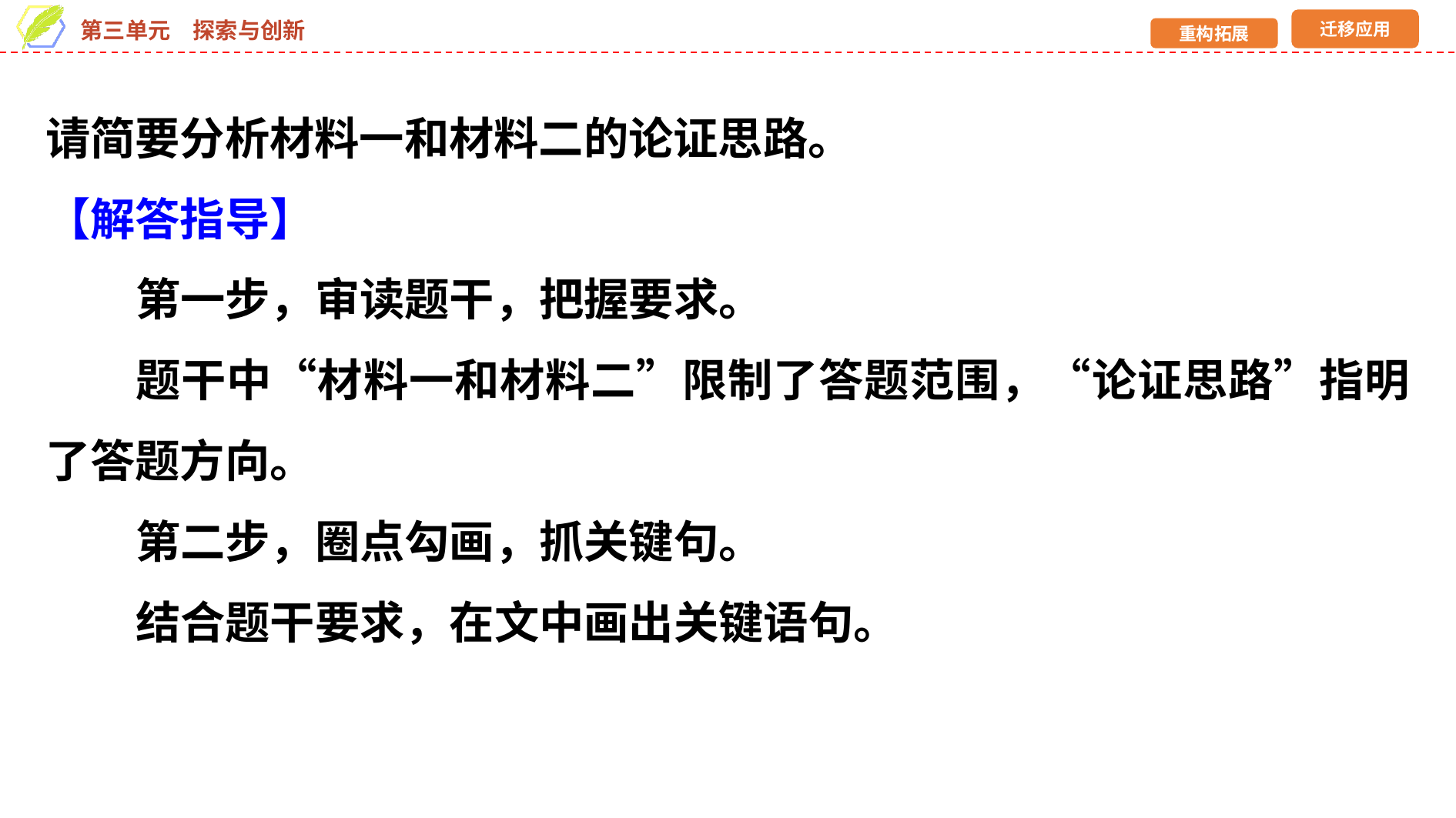

请简要分析材料一和材料二的论证思路。
【解答指导】
第一步，审读题干，把握要求。
题干中“材料一和材料二”限制了答题范围，“论证思路”指明了答题方向。
第二步，圈点勾画，抓关键句。
结合题干要求，在文中画出关键语句。